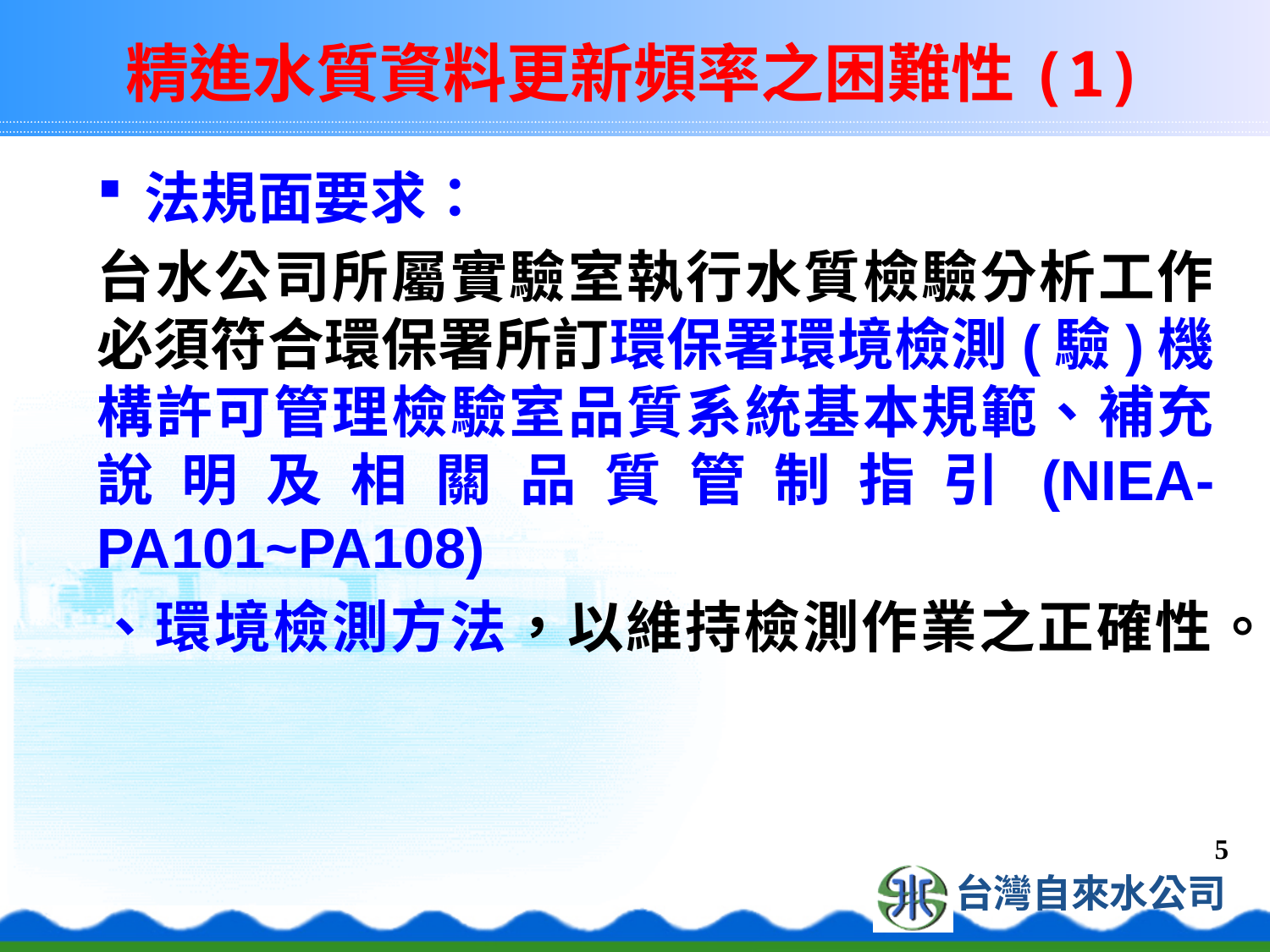

# 精進水質資料更新頻率之困難性(1)
法規面要求：
台水公司所屬實驗室執行水質檢驗分析工作必須符合環保署所訂環保署環境檢測(驗)機構許可管理檢驗室品質系統基本規範、補充說明及相關品質管制指引(NIEA-PA101~PA108)
、環境檢測方法，以維持檢測作業之正確性。

5